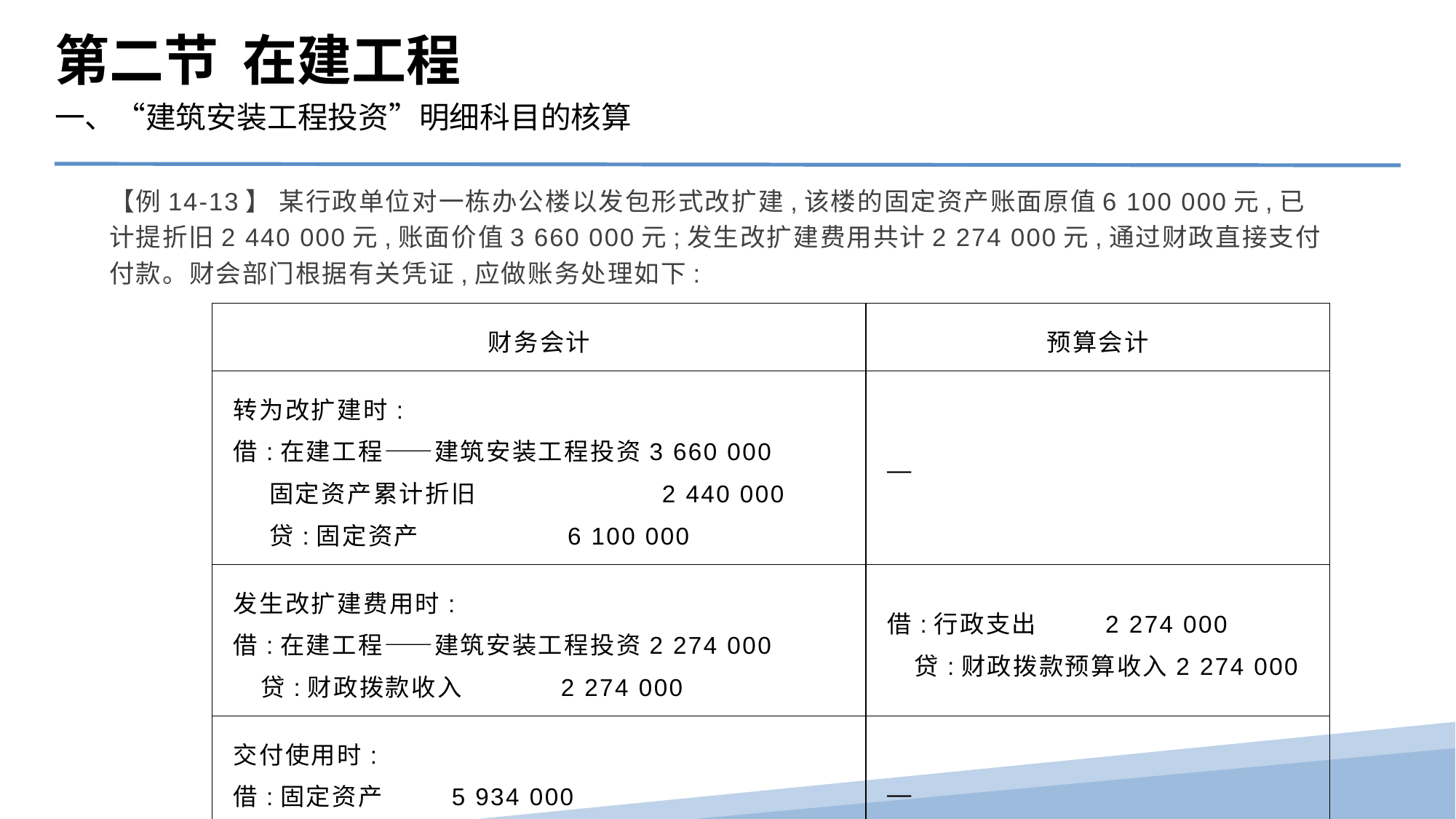

第二节  在建工程
一、“建筑安装工程投资”明细科目的核算

【例14-13】 某行政单位对一栋办公楼以发包形式改扩建,该楼的固定资产账面原值6 100 000元,已计提折旧2 440 000元,账面价值3 660 000元;发生改扩建费用共计2 274 000元,通过财政直接支付付款。财会部门根据有关凭证,应做账务处理如下:
| 财务会计 | 预算会计 |
| --- | --- |
| 转为改扩建时: 借:在建工程——建筑安装工程投资3 660 000 固定资产累计折旧 2 440 000 贷:固定资产 6 100 000 | — |
| 发生改扩建费用时: 借:在建工程——建筑安装工程投资2 274 000 贷:财政拨款收入 2 274 000 | 借:行政支出 2 274 000 贷:财政拨款预算收入2 274 000 |
| 交付使用时: 借:固定资产 5 934 000 贷:在建工程——建筑安装工程投资 5 934 000 | — |